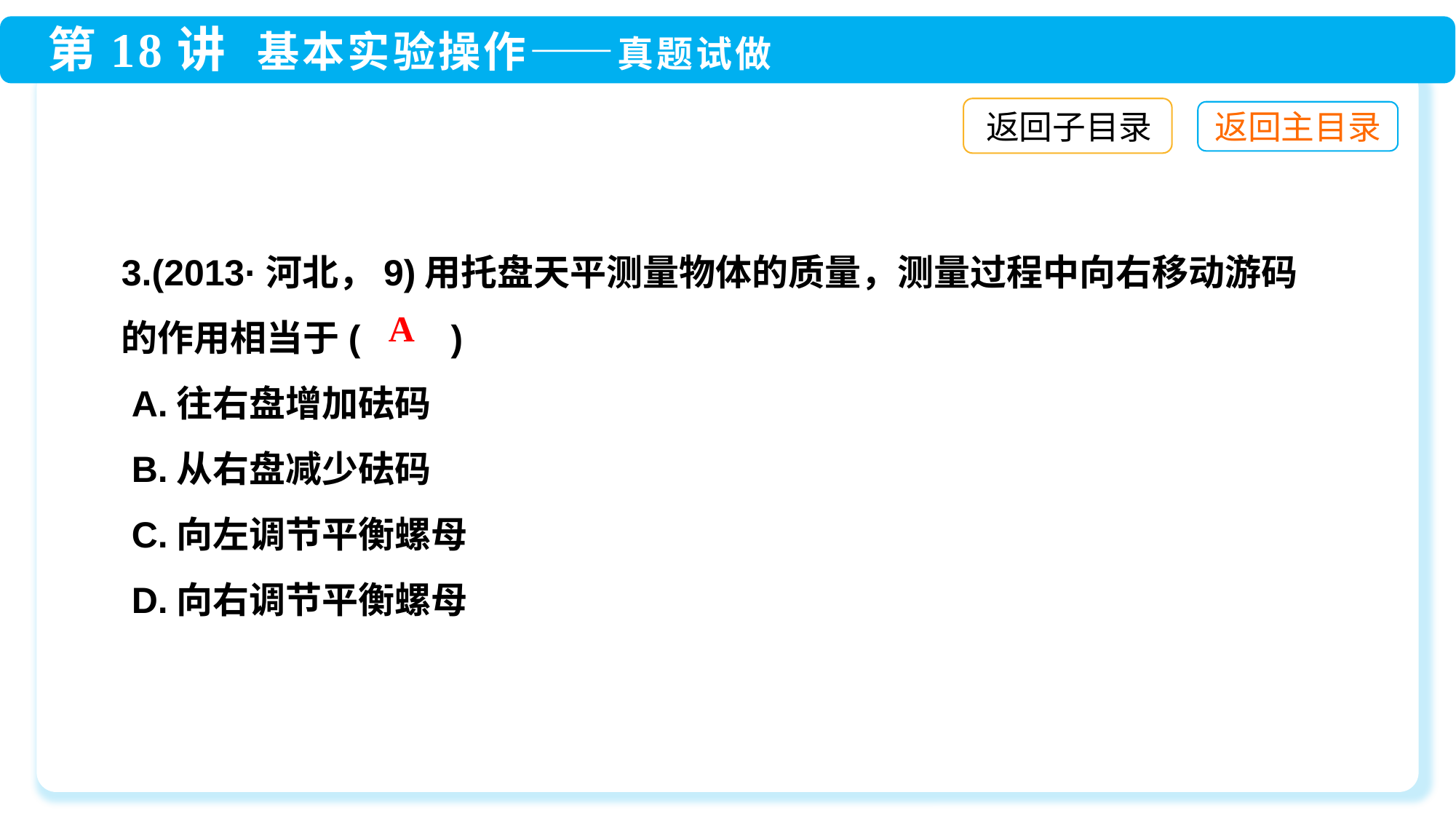

返回子目录

3.(2013·河北，9)用托盘天平测量物体的质量，测量过程中向右移动游码的作用相当于(　　)
 A.往右盘增加砝码
 B.从右盘减少砝码
 C.向左调节平衡螺母
 D.向右调节平衡螺母
A